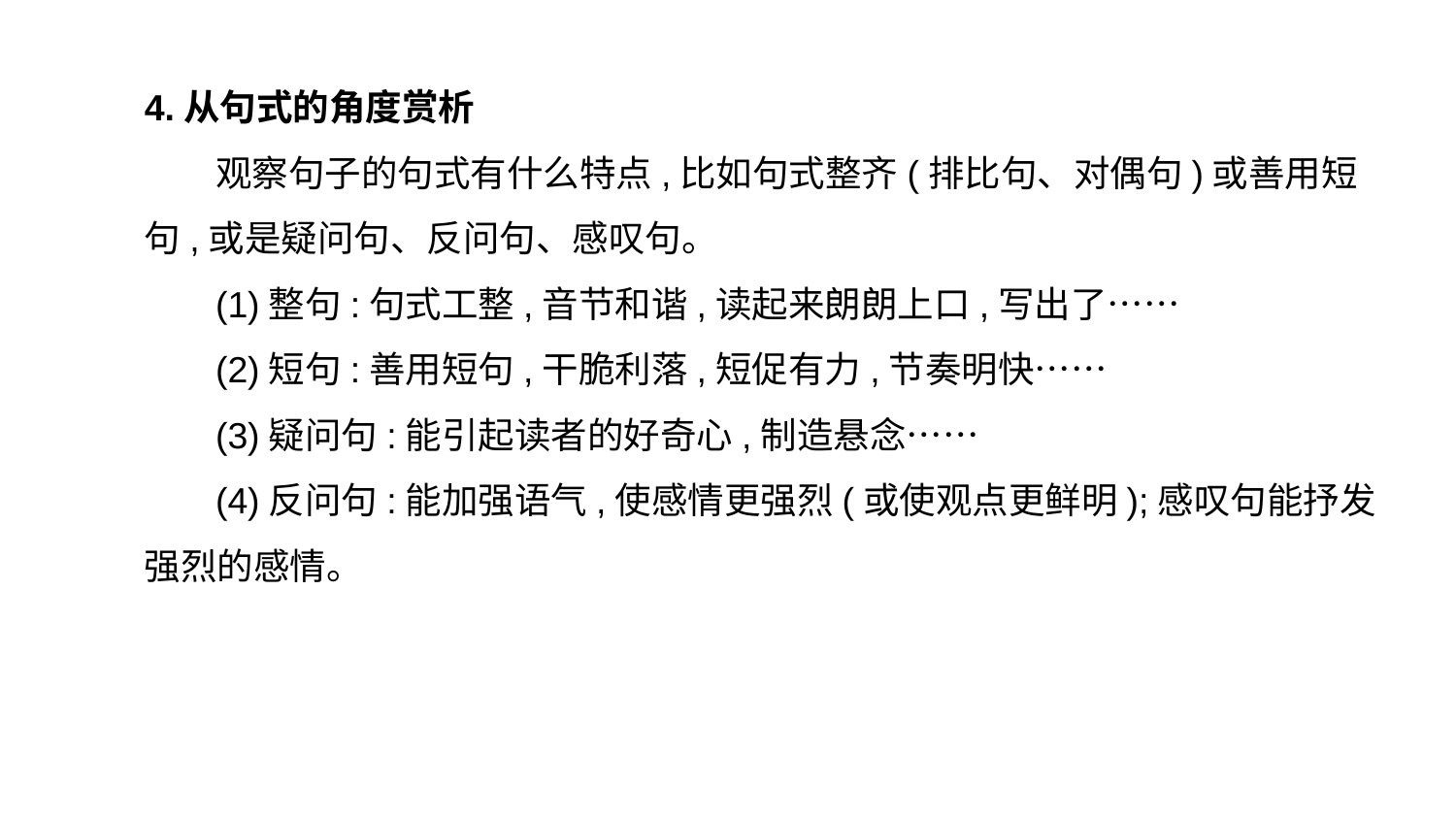

4.从句式的角度赏析
观察句子的句式有什么特点,比如句式整齐(排比句、对偶句)或善用短句,或是疑问句、反问句、感叹句。
(1)整句:句式工整,音节和谐,读起来朗朗上口,写出了……
(2)短句:善用短句,干脆利落,短促有力,节奏明快……
(3)疑问句:能引起读者的好奇心,制造悬念……
(4)反问句:能加强语气,使感情更强烈(或使观点更鲜明);感叹句能抒发强烈的感情。